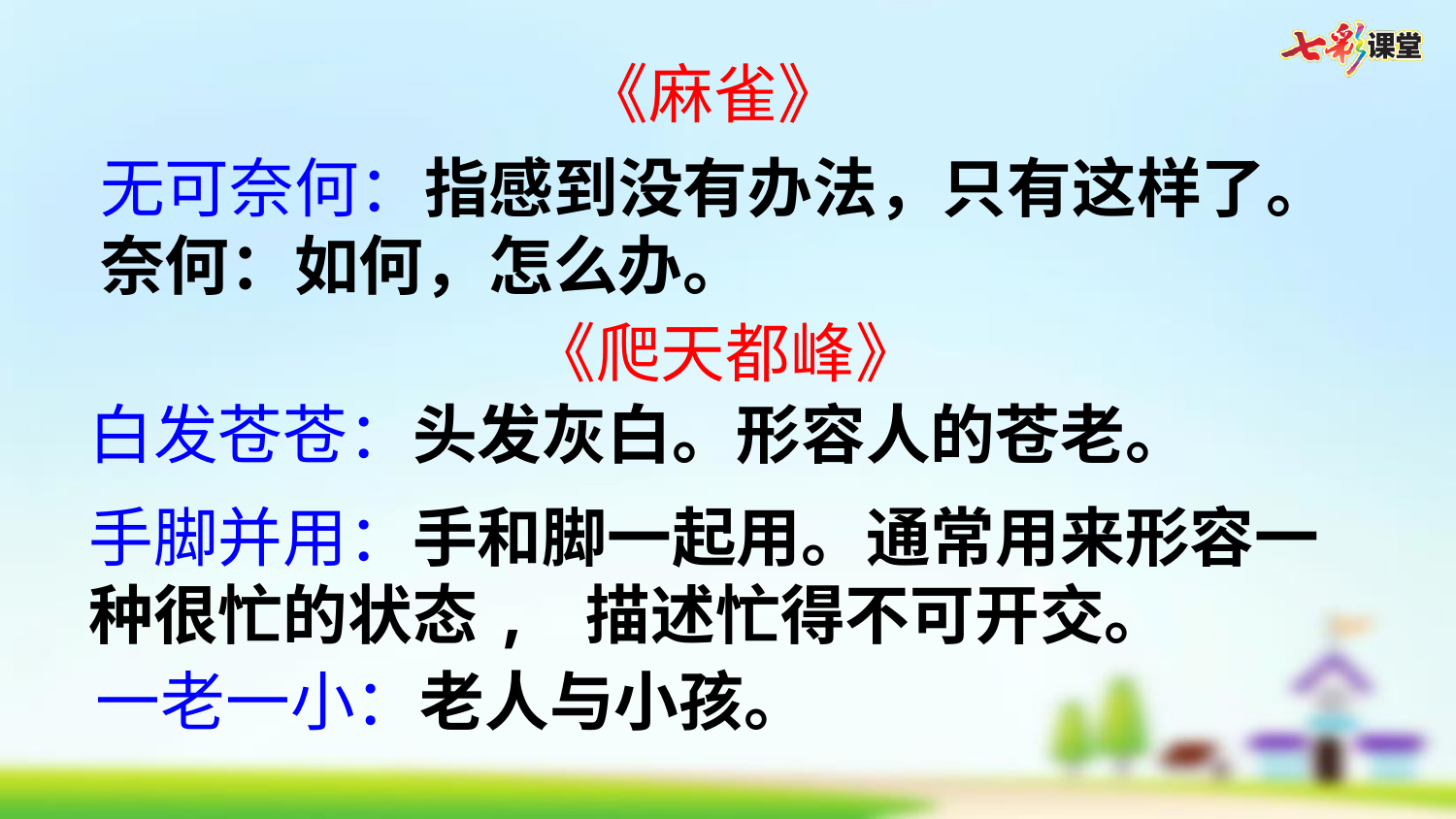

《麻雀》
无可奈何：指感到没有办法，只有这样了。奈何：如何，怎么办。
《爬天都峰》
白发苍苍：头发灰白。形容人的苍老。
手脚并用：手和脚一起用。通常用来形容一种很忙的状态, 描述忙得不可开交。
一老一小：老人与小孩。